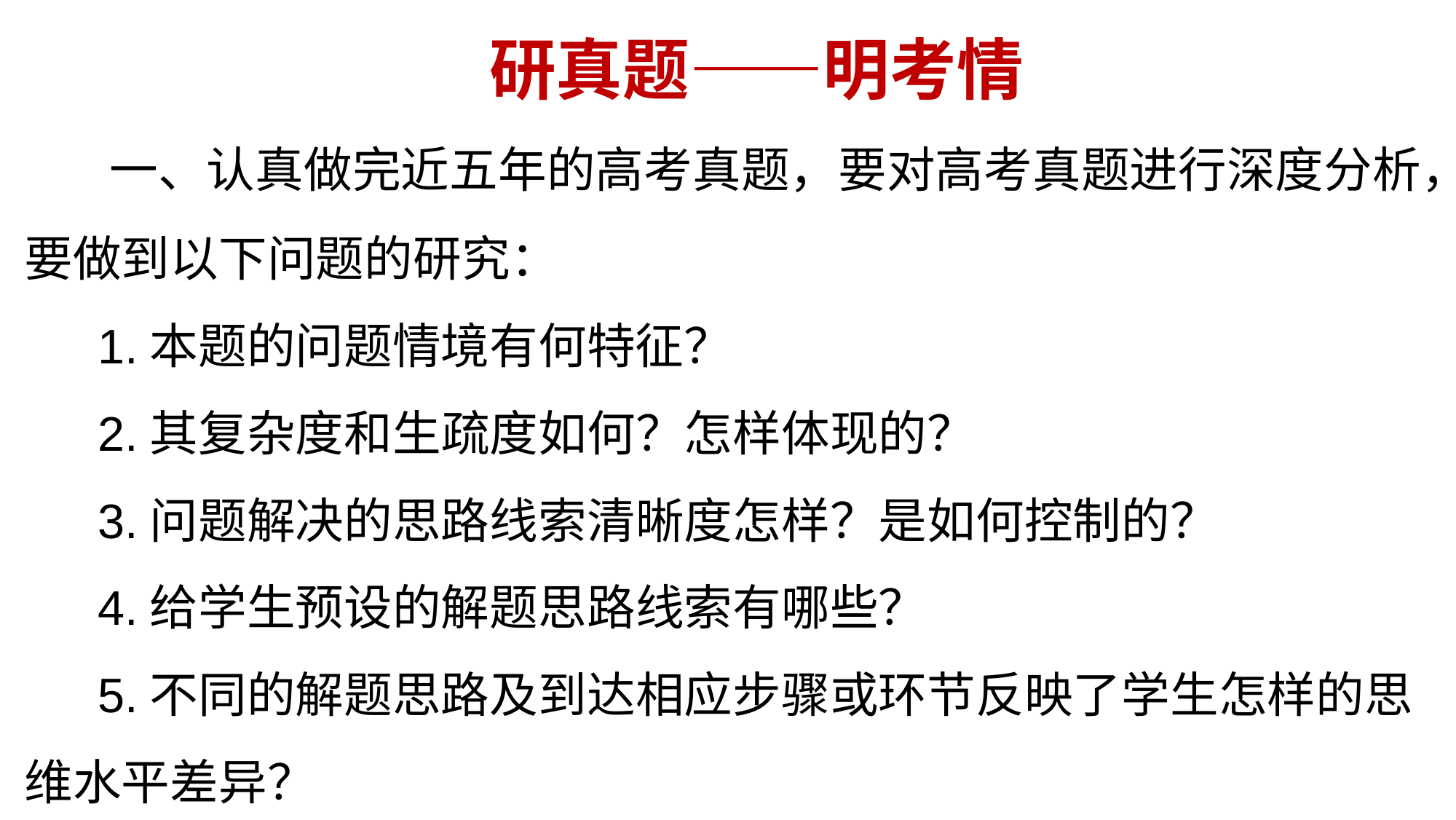

研真题——明考情

 一、认真做完近五年的高考真题，要对高考真题进行深度分析，要做到以下问题的研究：
 1.本题的问题情境有何特征？
 2.其复杂度和生疏度如何？怎样体现的？
 3.问题解决的思路线索清晰度怎样？是如何控制的？
 4.给学生预设的解题思路线索有哪些？
 5.不同的解题思路及到达相应步骤或环节反映了学生怎样的思维水平差异？